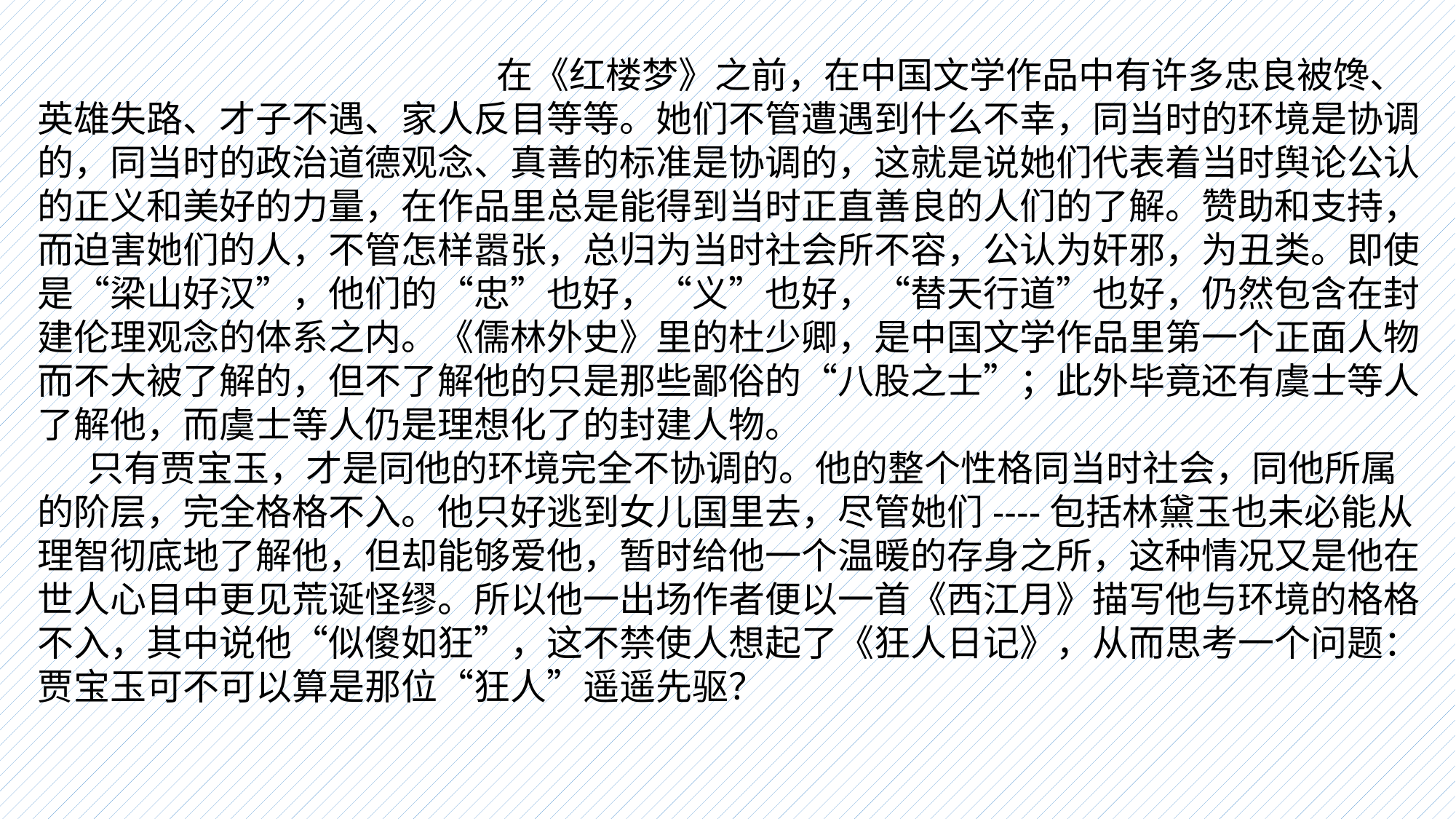

在《红楼梦》之前，在中国文学作品中有许多忠良被馋、英雄失路、才子不遇、家人反目等等。她们不管遭遇到什么不幸，同当时的环境是协调的，同当时的政治道德观念、真善的标准是协调的，这就是说她们代表着当时舆论公认的正义和美好的力量，在作品里总是能得到当时正直善良的人们的了解。赞助和支持，而迫害她们的人，不管怎样嚣张，总归为当时社会所不容，公认为奸邪，为丑类。即使是“梁山好汉”，他们的“忠”也好，“义”也好，“替天行道”也好，仍然包含在封建伦理观念的体系之内。《儒林外史》里的杜少卿，是中国文学作品里第一个正面人物而不大被了解的，但不了解他的只是那些鄙俗的“八股之士”；此外毕竟还有虞士等人了解他，而虞士等人仍是理想化了的封建人物。
     只有贾宝玉，才是同他的环境完全不协调的。他的整个性格同当时社会，同他所属的阶层，完全格格不入。他只好逃到女儿国里去，尽管她们----包括林黛玉也未必能从理智彻底地了解他，但却能够爱他，暂时给他一个温暖的存身之所，这种情况又是他在世人心目中更见荒诞怪缪。所以他一出场作者便以一首《西江月》描写他与环境的格格不入，其中说他“似傻如狂”，这不禁使人想起了《狂人日记》，从而思考一个问题：贾宝玉可不可以算是那位“狂人”遥遥先驱？